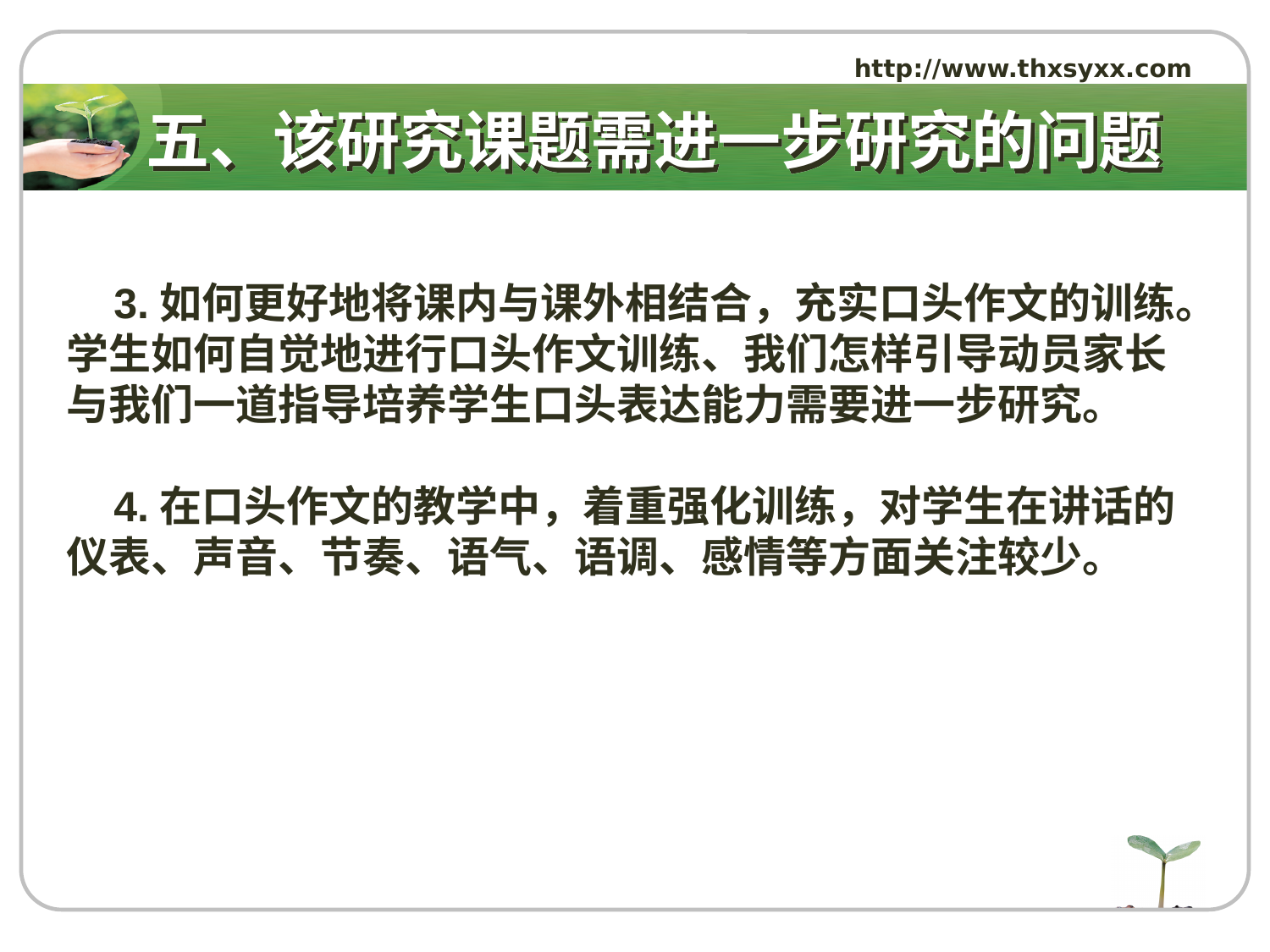

http://www.thxsyxx.com
# 五、该研究课题需进一步研究的问题

    3.如何更好地将课内与课外相结合，充实口头作文的训练。学生如何自觉地进行口头作文训练、我们怎样引导动员家长与我们一道指导培养学生口头表达能力需要进一步研究。

    4.在口头作文的教学中，着重强化训练，对学生在讲话的仪表、声音、节奏、语气、语调、感情等方面关注较少。